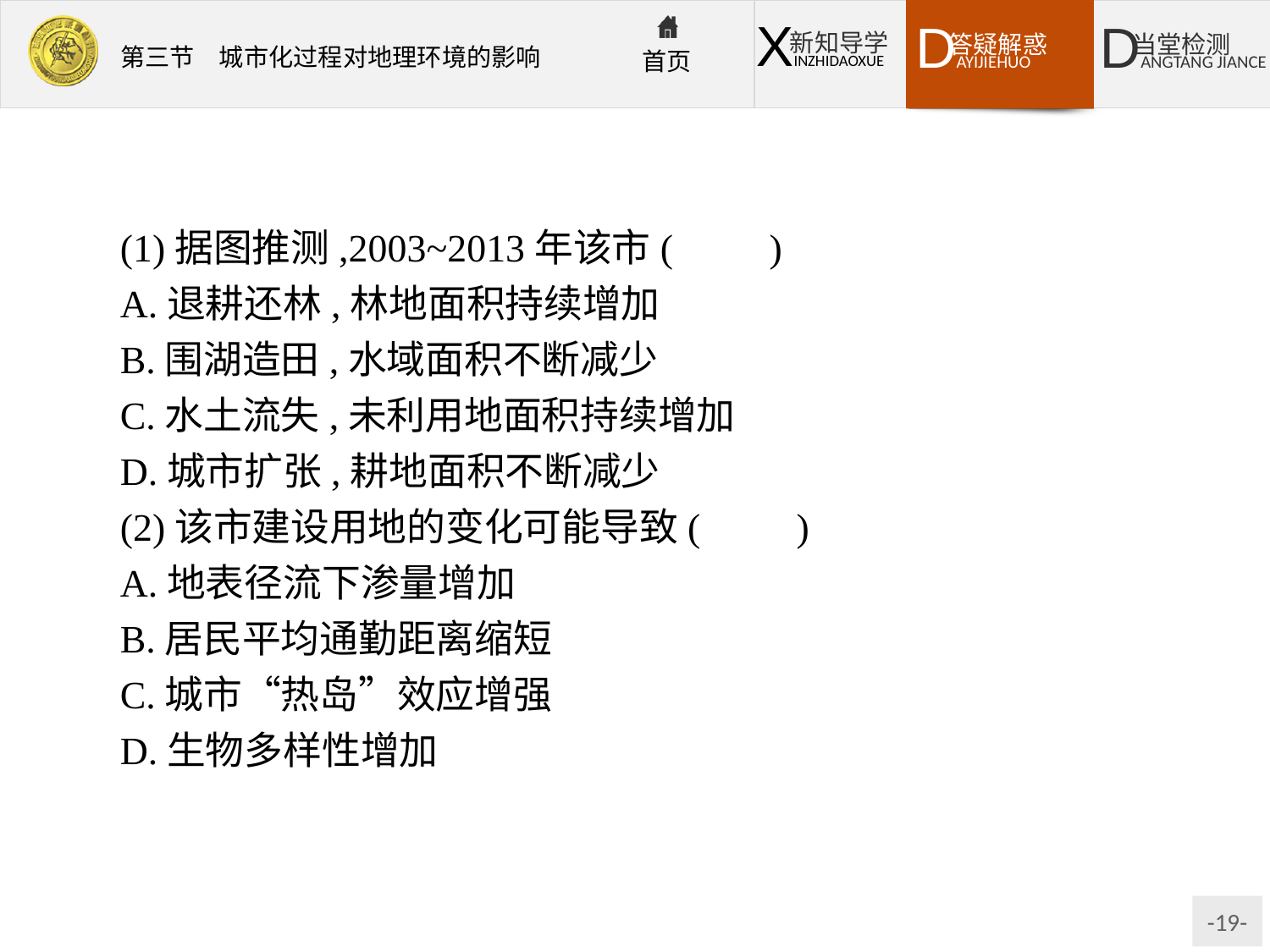

(1)据图推测,2003~2013年该市(　　)
A.退耕还林,林地面积持续增加
B.围湖造田,水域面积不断减少
C.水土流失,未利用地面积持续增加
D.城市扩张,耕地面积不断减少
(2)该市建设用地的变化可能导致(　　)
A.地表径流下渗量增加
B.居民平均通勤距离缩短
C.城市“热岛”效应增强
D.生物多样性增加